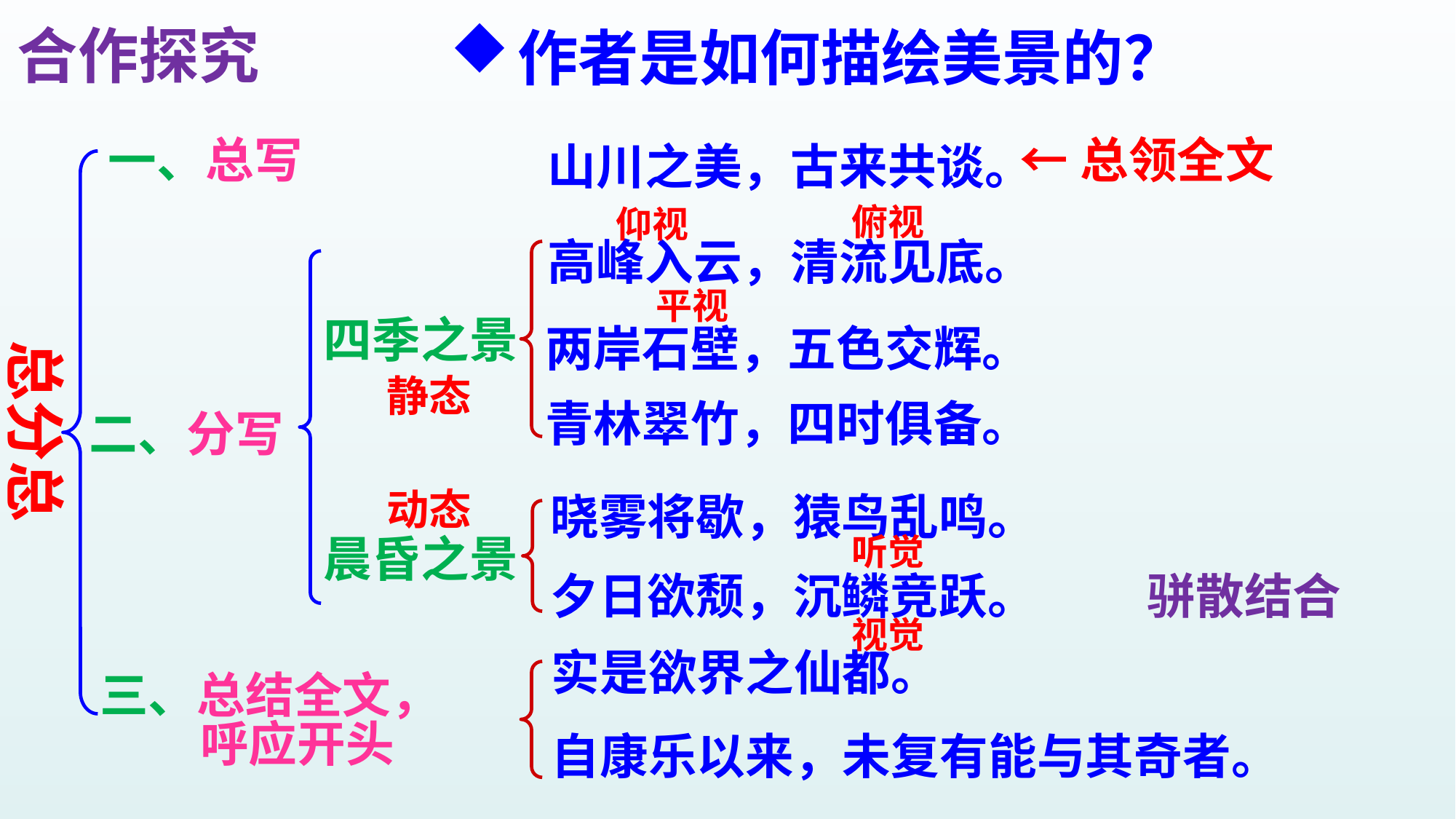

# 作者是如何描绘美景的？
合作探究
一、总写
←总领全文
山川之美，古来共谈。

俯视
仰视
高峰入云，清流见底。
两岸石壁，五色交辉。
青林翠竹，四时俱备。

平视
四季之景
总分总
静态
二、分写
晓雾将歇，猿鸟乱鸣。
夕日欲颓，沉鳞竞跃。
动态

晨昏之景
听觉
骈散结合
视觉
实是欲界之仙都。

自康乐以来，未复有能与其奇者。

三、总结全文，
        呼应开头